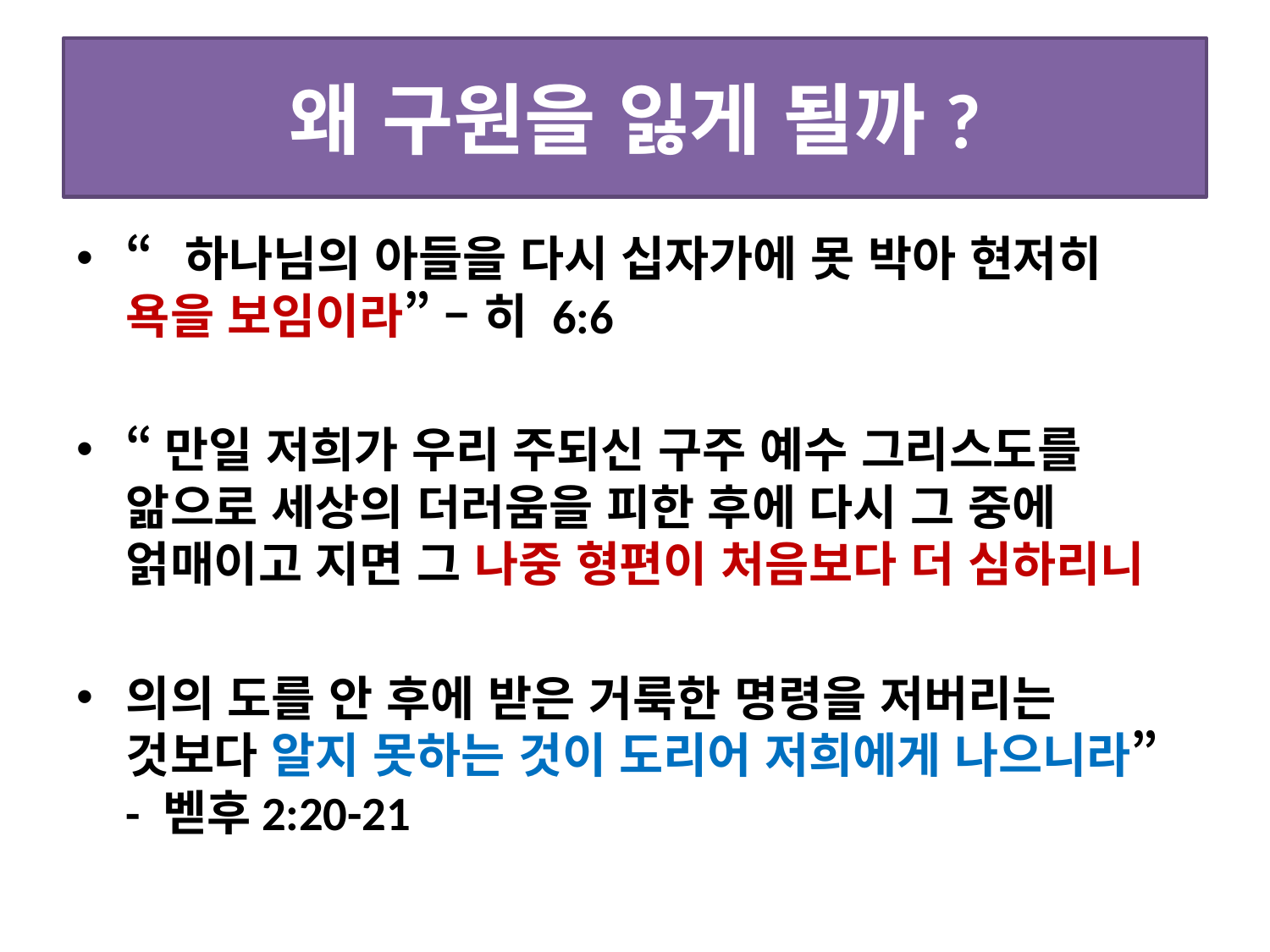

# 왜 구원을 잃게 될까?
“하나님의 아들을 다시 십자가에 못 박아 현저히
욕을 보임이라” – 히 6:6

“만일 저희가 우리 주되신 구주 예수 그리스도를 앎으로 세상의 더러움을 피한 후에 다시 그 중에 얽매이고 지면 그 나중 형편이 처음보다 더 심하리니

의의 도를 안 후에 받은 거룩한 명령을 저버리는 것보다 알지 못하는 것이 도리어 저희에게 나으니라”  - 벧후2:20-21